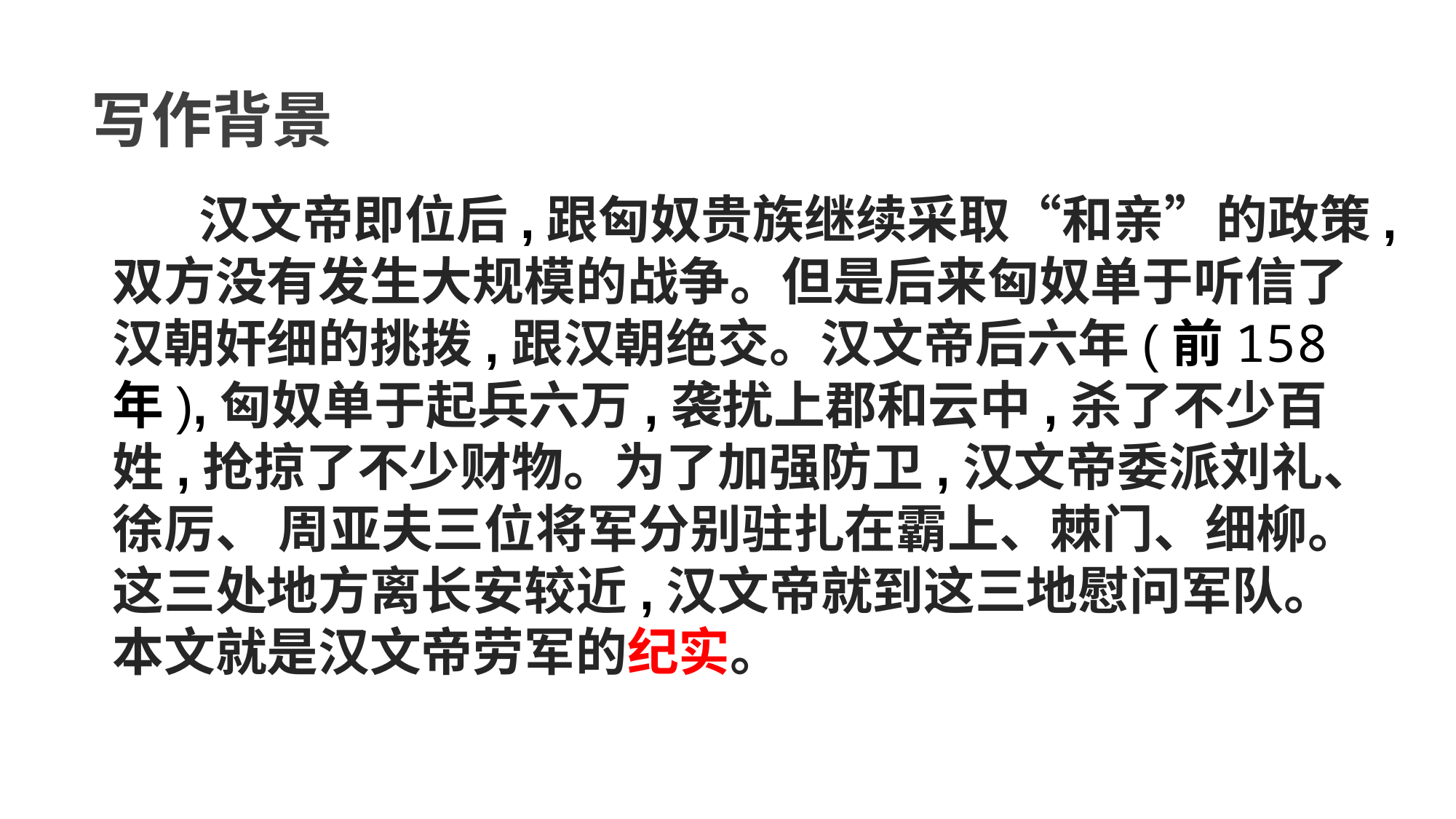

写作背景
  汉文帝即位后,跟匈奴贵族继续采取“和亲”的政策,双方没有发生大规模的战争。但是后来匈奴单于听信了汉朝奸细的挑拨,跟汉朝绝交。汉文帝后六年(前158年),匈奴单于起兵六万,袭扰上郡和云中,杀了不少百姓,抢掠了不少财物。为了加强防卫,汉文帝委派刘礼、徐厉、 周亚夫三位将军分别驻扎在霸上、棘门、细柳。这三处地方离长安较近,汉文帝就到这三地慰问军队。本文就是汉文帝劳军的纪实。